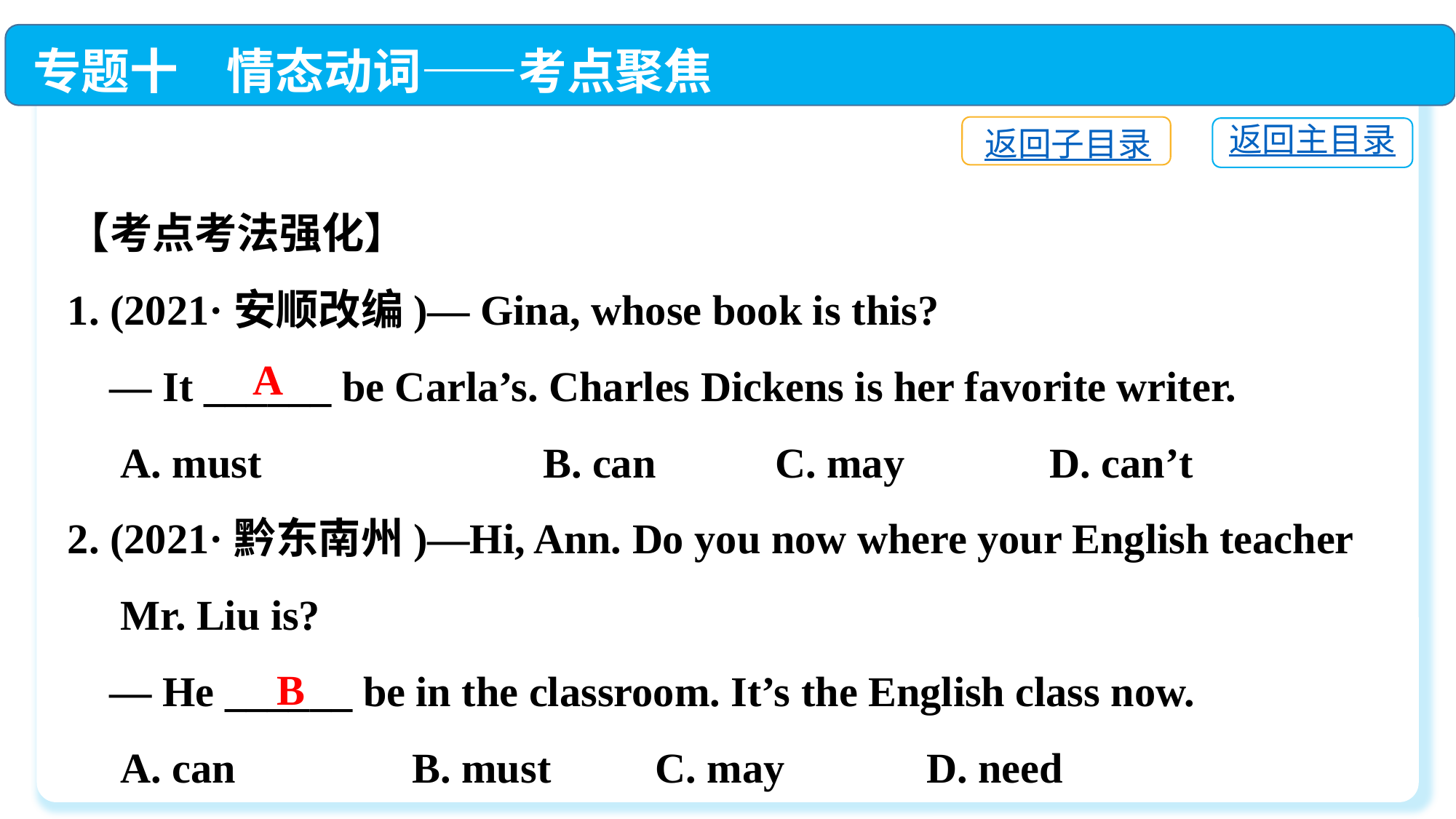

专题十　情态动词——考点聚焦

返回子目录
返回主目录
【考点考法强化】
1. (2021·安顺改编)— Gina, whose book is this?
    — It ______ be Carla’s. Charles Dickens is her favorite writer.
     A. must　　　	   B. can	     C. may　　 	D. can’t
2. (2021·黔东南州)—Hi, Ann. Do you now where your English teacher
     Mr. Liu is?
    — He ______ be in the classroom. It’s the English class now.
     A. can	            B. must	    C. may	         D. need

A
B